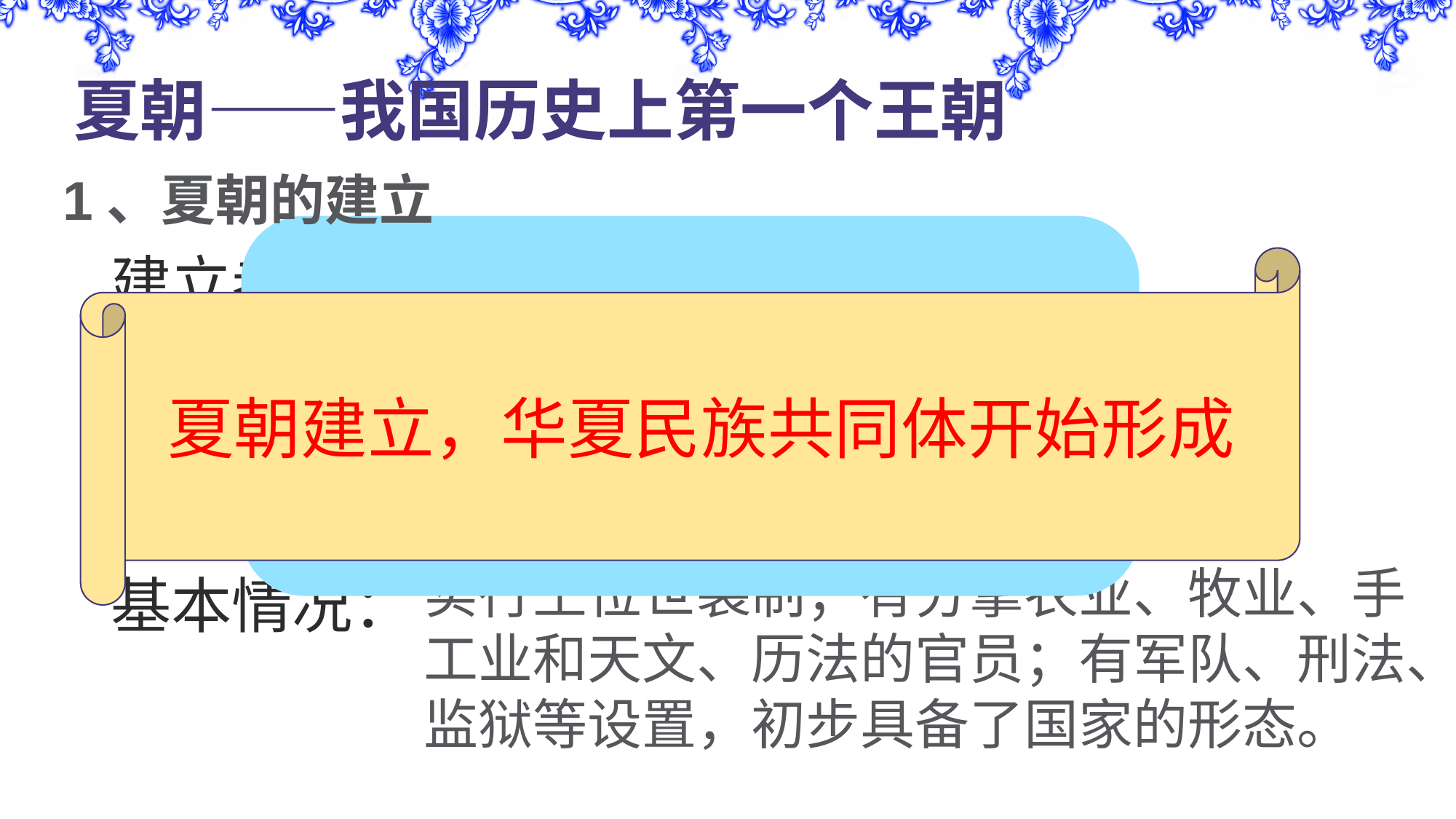

夏朝——我国历史上第一个王朝
1、夏朝的建立
青铜时代：是以使用青铜器为标志
                  的人类物质文化发展阶段
我国是在公元前3000多年前掌握了青铜冶炼技术，进入了青铜时代
夏朝建立，华夏民族共同体开始形成
建立者：
建立时间：
都城：
疆域：
基本情况：
禹
公元前2070年
阳城（今河南登封）
主要包括今河南中西部和山西西南部
实行王位世袭制；有分掌农业、牧业、手工业和天文、历法的官员；有军队、刑法、监狱等设置，初步具备了国家的形态。